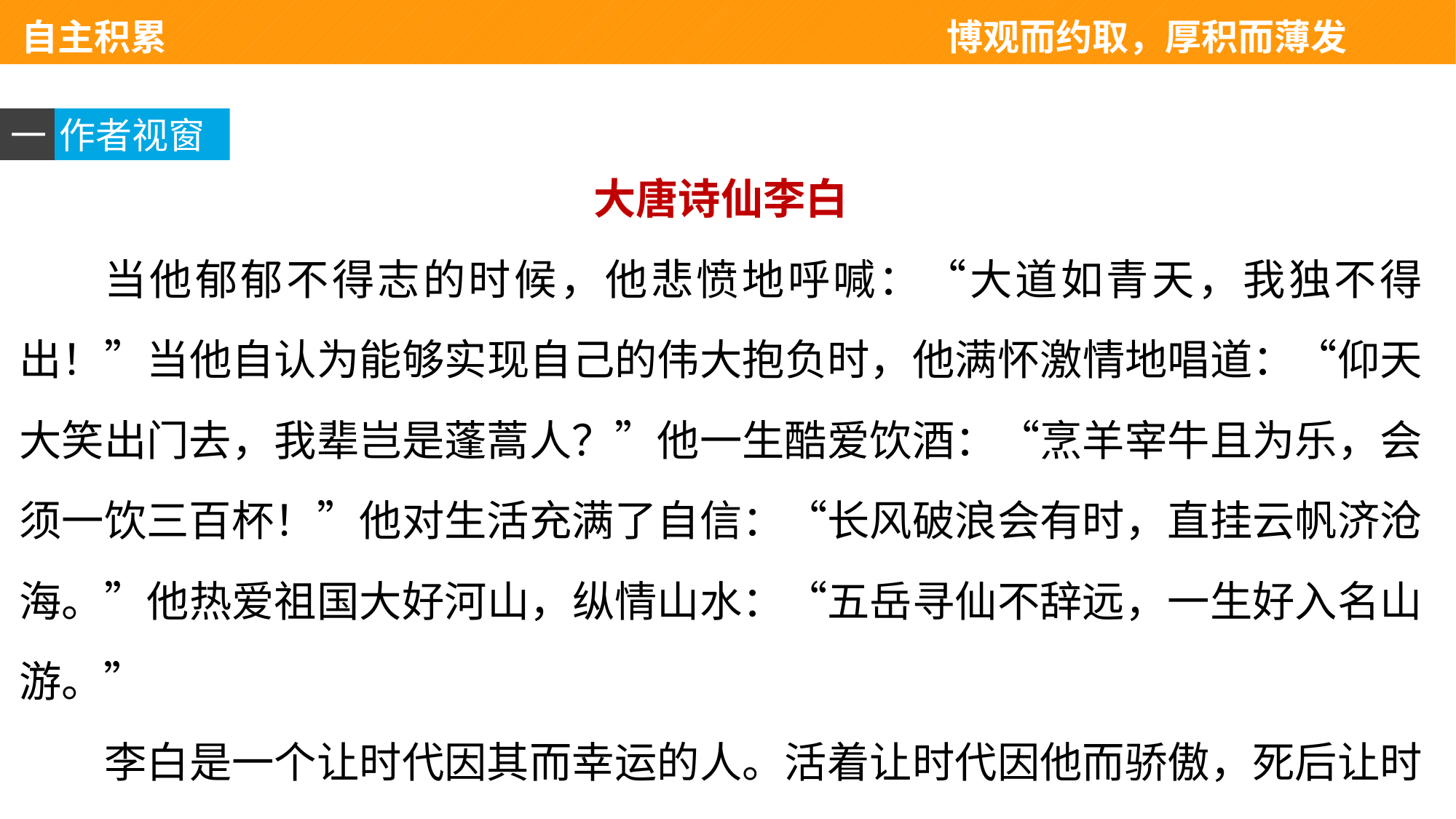

自主积累                                 　　　　　　　　　　　　　　博观而约取，厚积而薄发
一
作者视窗
大唐诗仙李白
当他郁郁不得志的时候，他悲愤地呼喊：“大道如青天，我独不得出！”当他自认为能够实现自己的伟大抱负时，他满怀激情地唱道：“仰天大笑出门去，我辈岂是蓬蒿人？”他一生酷爱饮酒：“烹羊宰牛且为乐，会须一饮三百杯！”他对生活充满了自信：“长风破浪会有时，直挂云帆济沧海。”他热爱祖国大好河山，纵情山水：“五岳寻仙不辞远，一生好入名山游。”
李白是一个让时代因其而幸运的人。活着让时代因他而骄傲，死后让时代因他而光荣。李白的时代无论怎样简化，这个人都将以一种最基本的